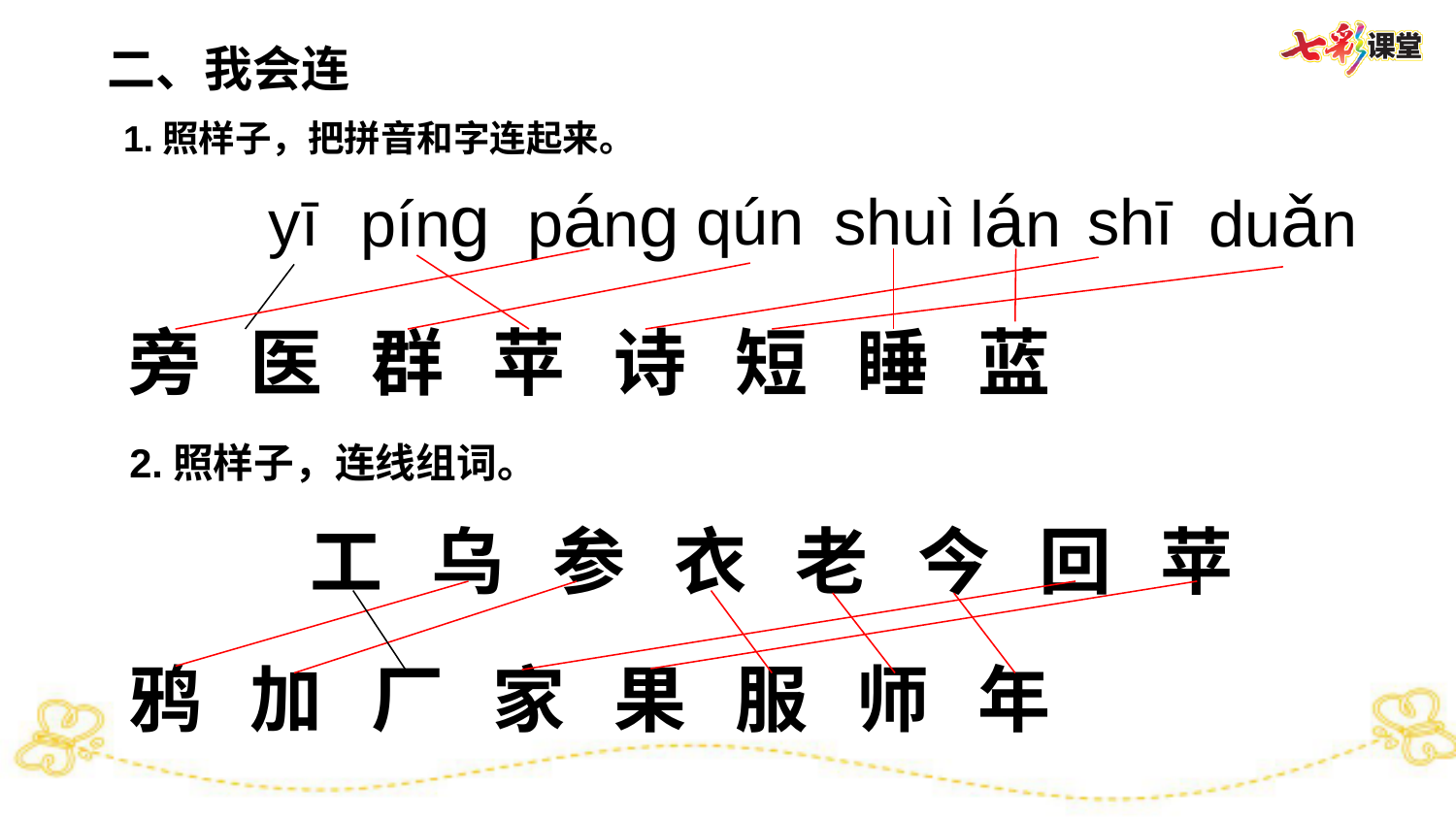

二、我会连
1.照样子，把拼音和字连起来。
pínɡ
pánɡ
lán
duǎn
qún
shuì
shī
yī
旁
医
群
苹
诗
短
睡
蓝
2.照样子，连线组词。
工
乌
参
衣
老
今
回
苹
鸦
加
厂
家
果
服
师
年